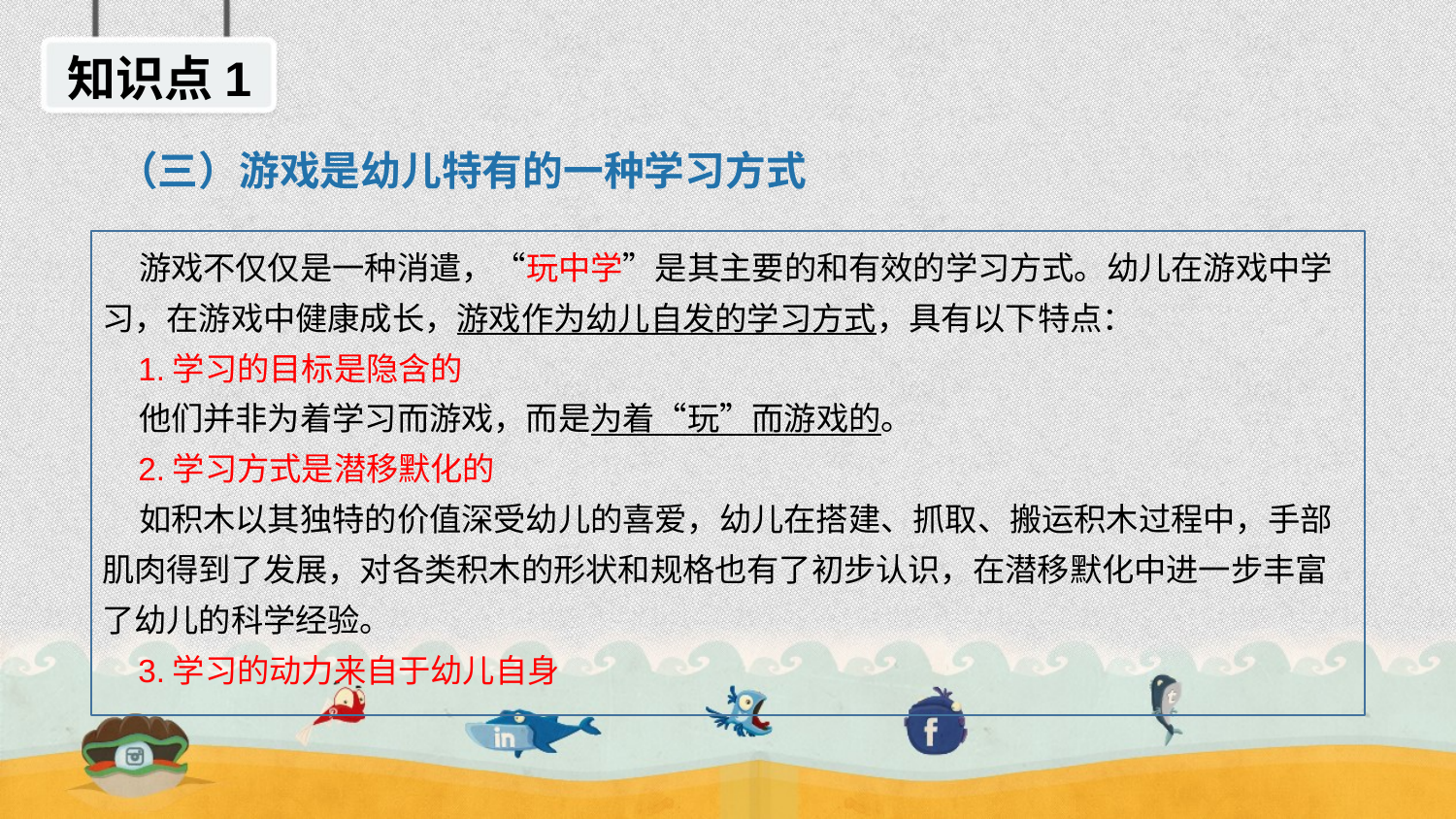

知识点1
（三）游戏是幼儿特有的一种学习方式
    游戏不仅仅是一种消遣，“玩中学”是其主要的和有效的学习方式。幼儿在游戏中学习，在游戏中健康成长，游戏作为幼儿自发的学习方式，具有以下特点：
    1.学习的目标是隐含的
    他们并非为着学习而游戏，而是为着“玩”而游戏的。
    2.学习方式是潜移默化的
    如积木以其独特的价值深受幼儿的喜爱，幼儿在搭建、抓取、搬运积木过程中，手部肌肉得到了发展，对各类积木的形状和规格也有了初步认识，在潜移默化中进一步丰富了幼儿的科学经验。
    3.学习的动力来自于幼儿自身